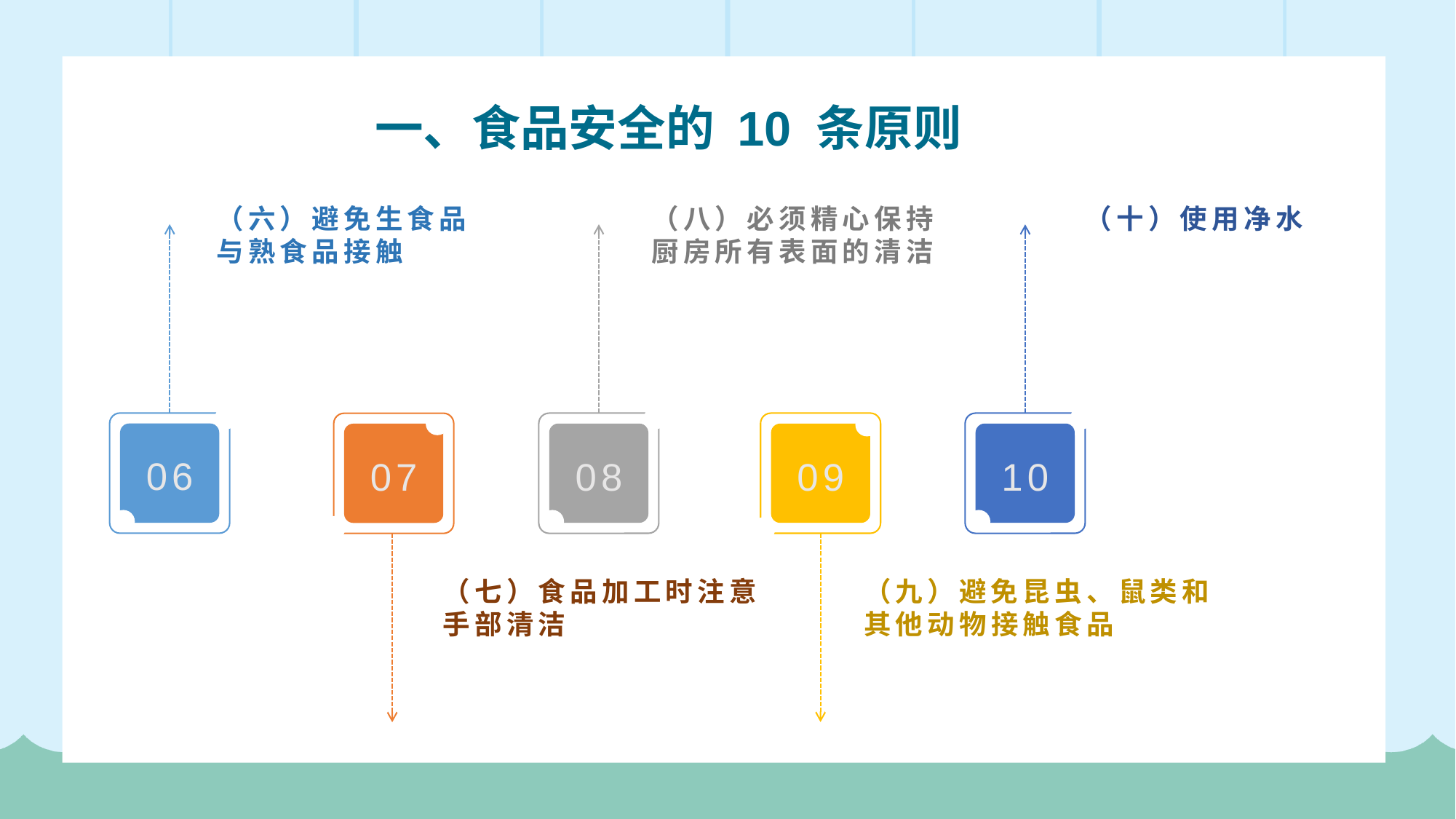

一、食品安全的 10 条原则
（六）避免生食品与熟食品接触
（八）必须精心保持厨房所有表面的清洁
（十）使用净水

06
08
09
10
07

（七）食品加工时注意手部清洁
（九）避免昆虫、鼠类和其他动物接触食品